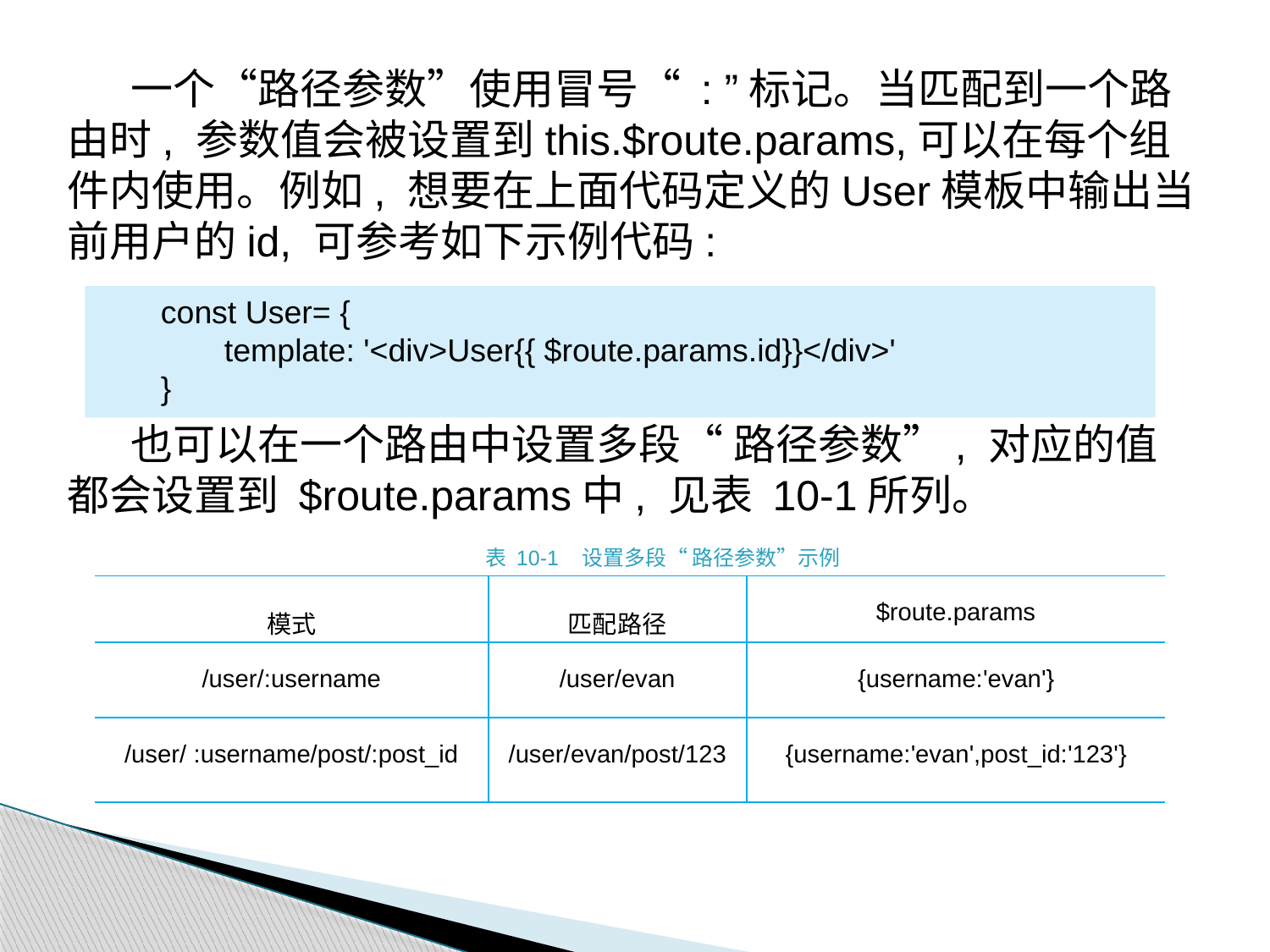

一个“路径参数”使用冒号“ : ”标记。当匹配到一个路由时, 参数值会被设置到this.$route.params,可以在每个组件内使用。例如, 想要在上面代码定义的User模板中输出当前用户的id, 可参考如下示例代码:

也可以在一个路由中设置多段“ 路径参数”, 对应的值都会设置到 $route.params中, 见表 10-1所列。

表 10-1   设置多段“ 路径参数”示例

const User= {
template: '<div>User{{ $route.params.id}}</div>'
}
| 模式 | 匹配路径 | $route.params |
| --- | --- | --- |
| /user/:username | /user/evan | {username:'evan'} |
| /user/ :username/post/:post\_id | /user/evan/post/123 | {username:'evan',post\_id:'123'} |